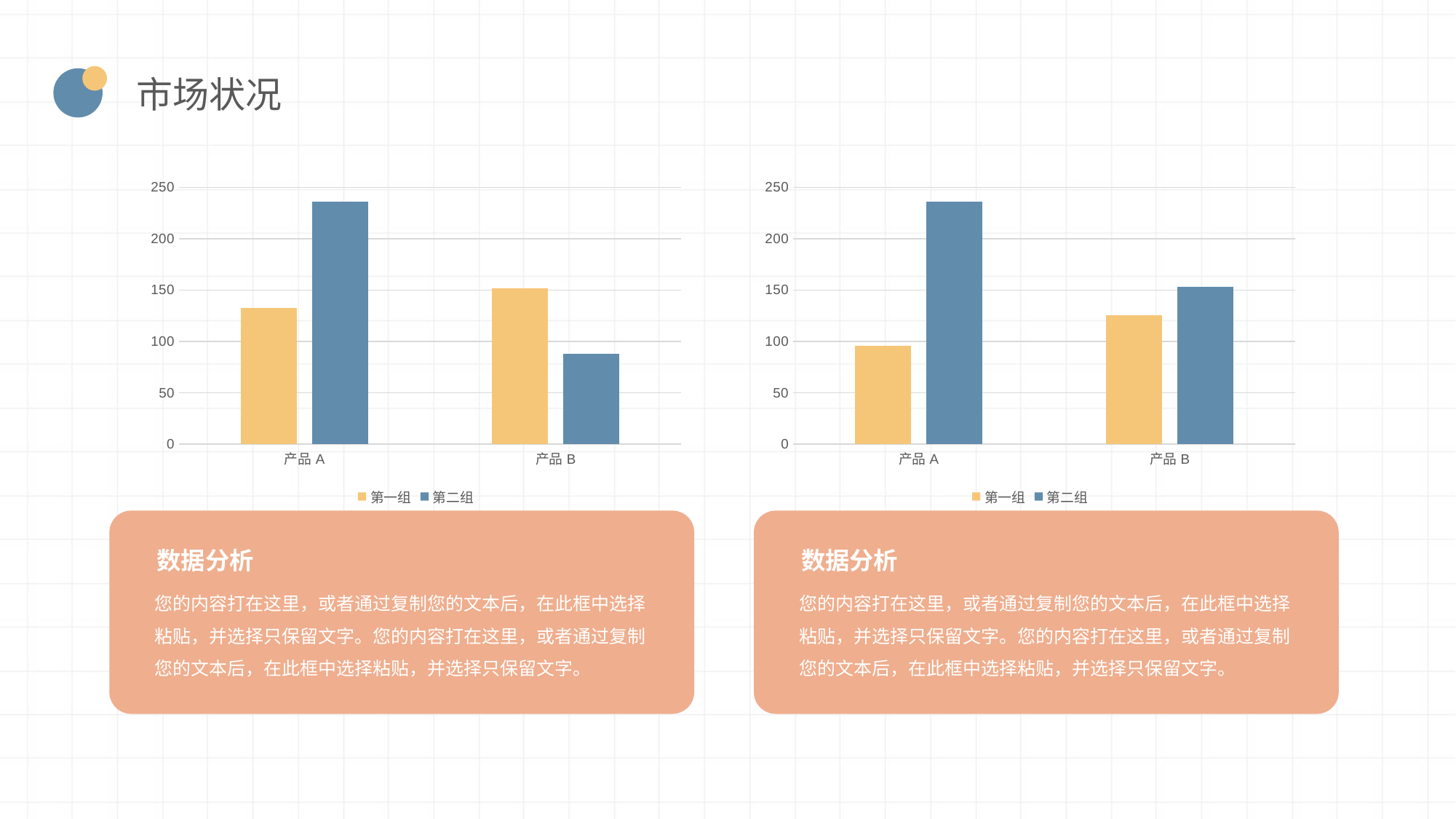

市场状况

### Chart

| Category | 第一组 | 第二组 |
|---|---|---|
| 产品A | 133.0 | 236.0 |
| 产品B | 152.0 | 88.0 |

### Chart

| Category | 第一组 | 第二组 |
|---|---|---|
| 产品A | 96.0 | 236.0 |
| 产品B | 126.0 | 153.0 |

数据分析
数据分析
您的内容打在这里，或者通过复制您的文本后，在此框中选择粘贴，并选择只保留文字。您的内容打在这里，或者通过复制您的文本后，在此框中选择粘贴，并选择只保留文字。
您的内容打在这里，或者通过复制您的文本后，在此框中选择粘贴，并选择只保留文字。您的内容打在这里，或者通过复制您的文本后，在此框中选择粘贴，并选择只保留文字。